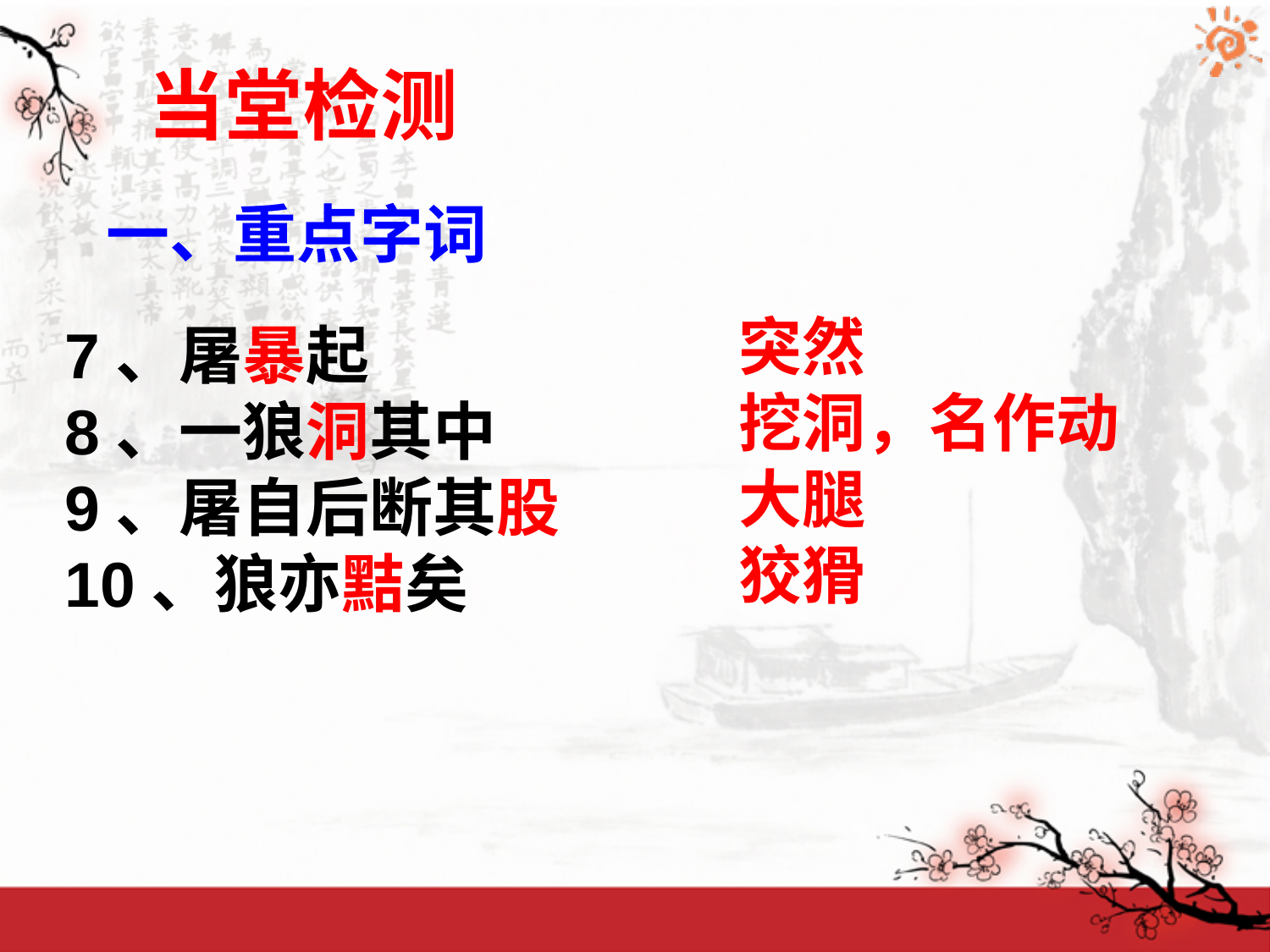

当堂检测
一、重点字词
突然
挖洞，名作动
大腿
狡猾

7、屠暴起
8、一狼洞其中
9、屠自后断其股
10、狼亦黠矣